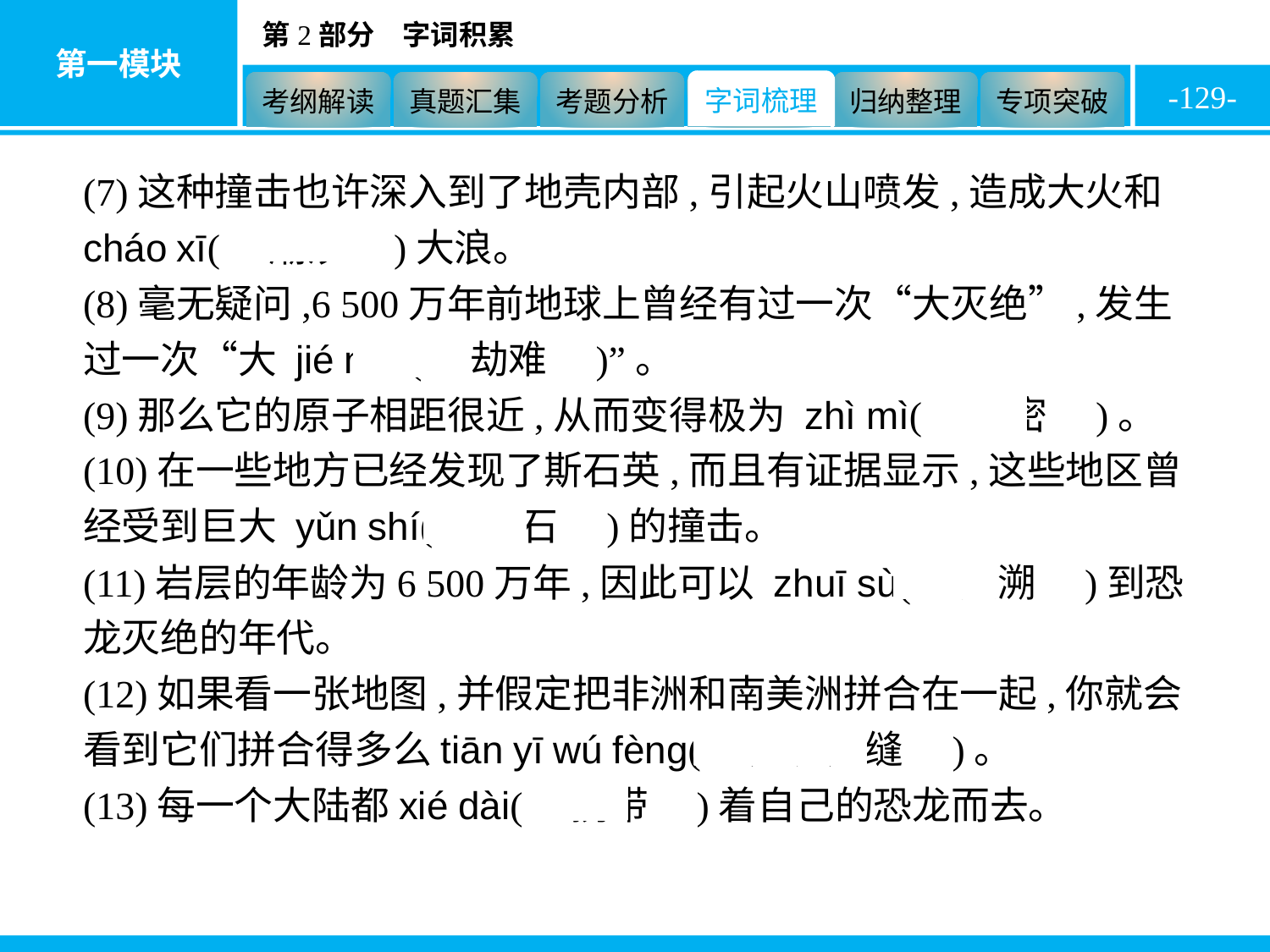

-129-
(7)这种撞击也许深入到了地壳内部,引起火山喷发,造成大火和cháo xī(　潮汐　)大浪。
(8)毫无疑问,6 500万年前地球上曾经有过一次“大灭绝”,发生过一次“大 jié nàn(　劫难　)”。
(9)那么它的原子相距很近,从而变得极为 zhì mì(　致密　)。
(10)在一些地方已经发现了斯石英,而且有证据显示,这些地区曾经受到巨大 yǔn shí(　陨石　)的撞击。
(11)岩层的年龄为6 500万年,因此可以 zhuī sù(　追溯　)到恐龙灭绝的年代。
(12)如果看一张地图,并假定把非洲和南美洲拼合在一起,你就会看到它们拼合得多么tiān yī wú fèng(　无衣无缝　)。
(13)每一个大陆都xié dài(　携带　)着自己的恐龙而去。